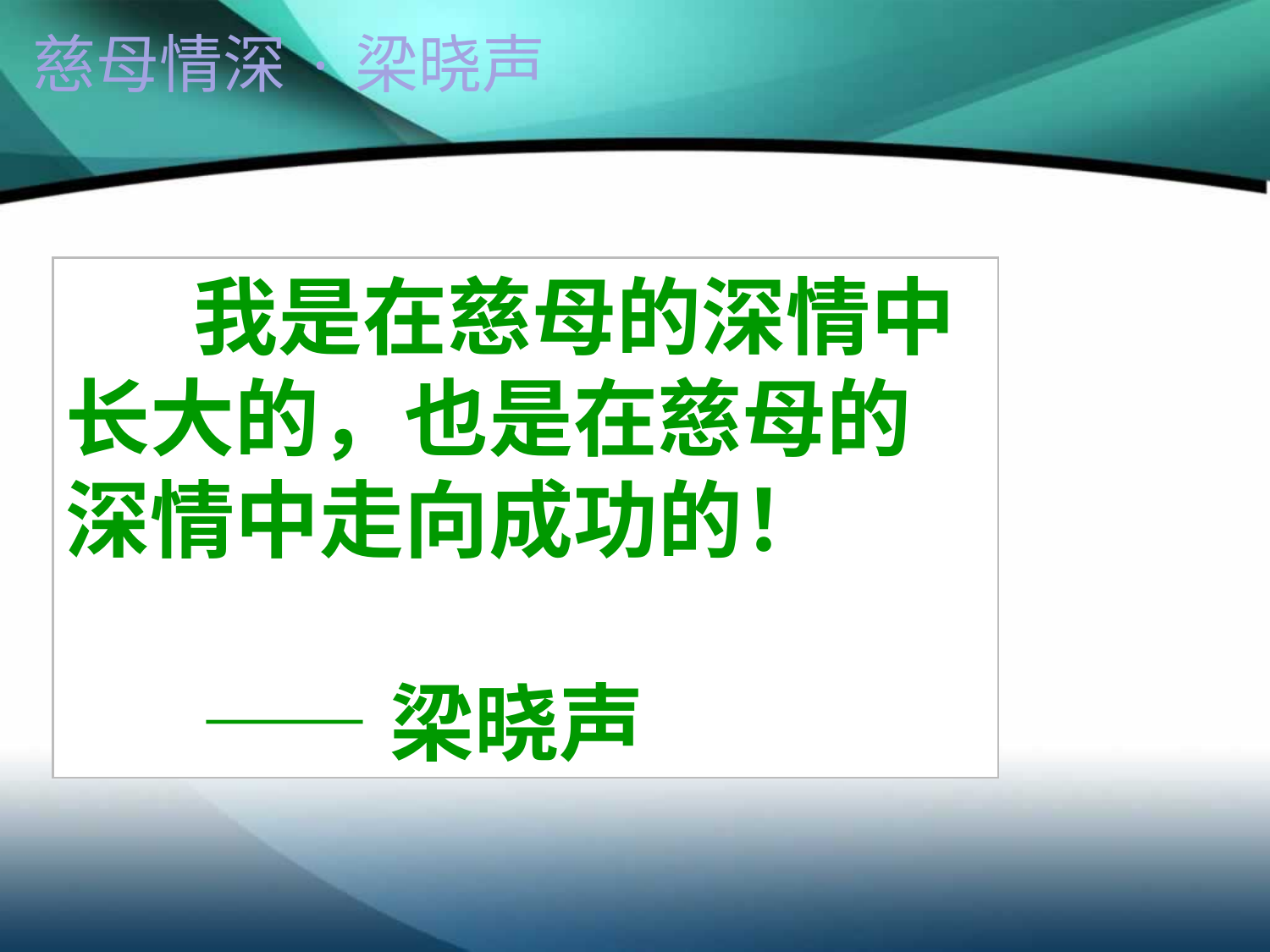

慈母情深·梁晓声
       我是在慈母的深情中长大的，也是在慈母的深情中走向成功的！

       ——梁晓声